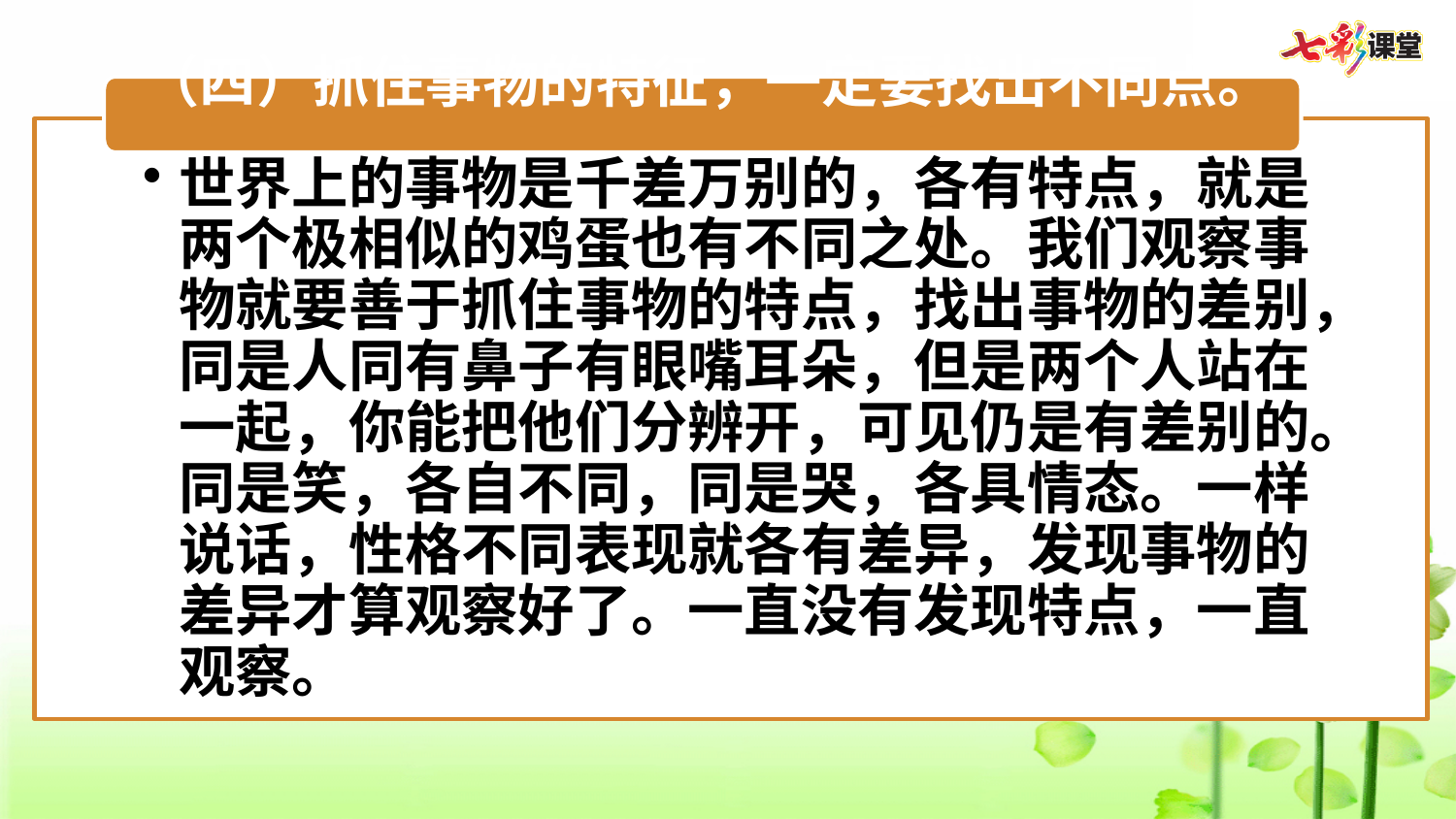

（四）抓住事物的特征，一定要找出不同点。
世界上的事物是千差万别的，各有特点，就是两个极相似的鸡蛋也有不同之处。我们观察事物就要善于抓住事物的特点，找出事物的差别，同是人同有鼻子有眼嘴耳朵，但是两个人站在一起，你能把他们分辨开，可见仍是有差别的。同是笑，各自不同，同是哭，各具情态。一样说话，性格不同表现就各有差异，发现事物的差异才算观察好了。一直没有发现特点，一直观察。